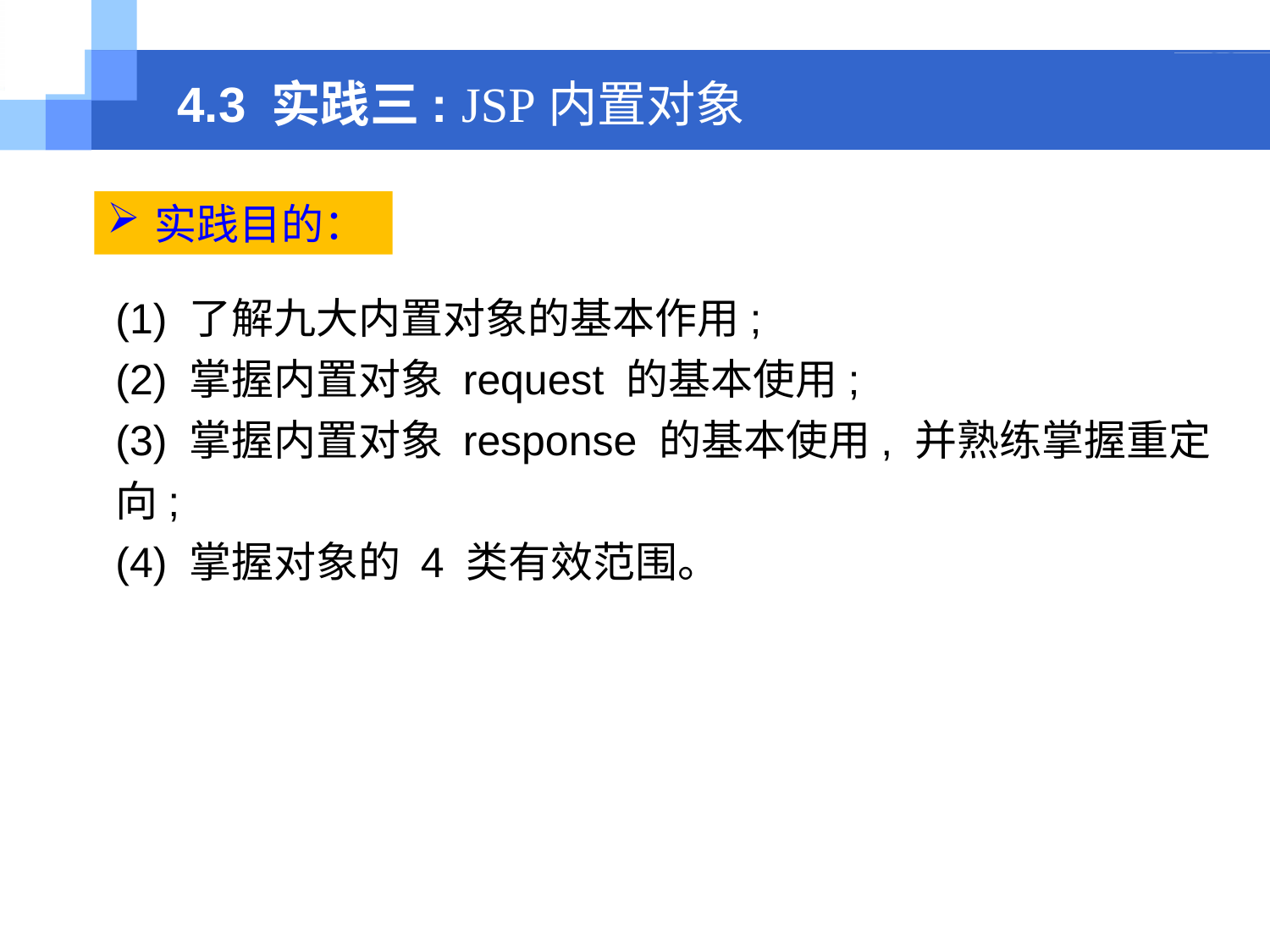

4.3 实践三: JSP内置对象
实践目的：
(1) 了解九大内置对象的基本作用;
(2) 掌握内置对象 request 的基本使用;
(3) 掌握内置对象 response 的基本使用, 并熟练掌握重定向;
(4) 掌握对象的 4 类有效范围。